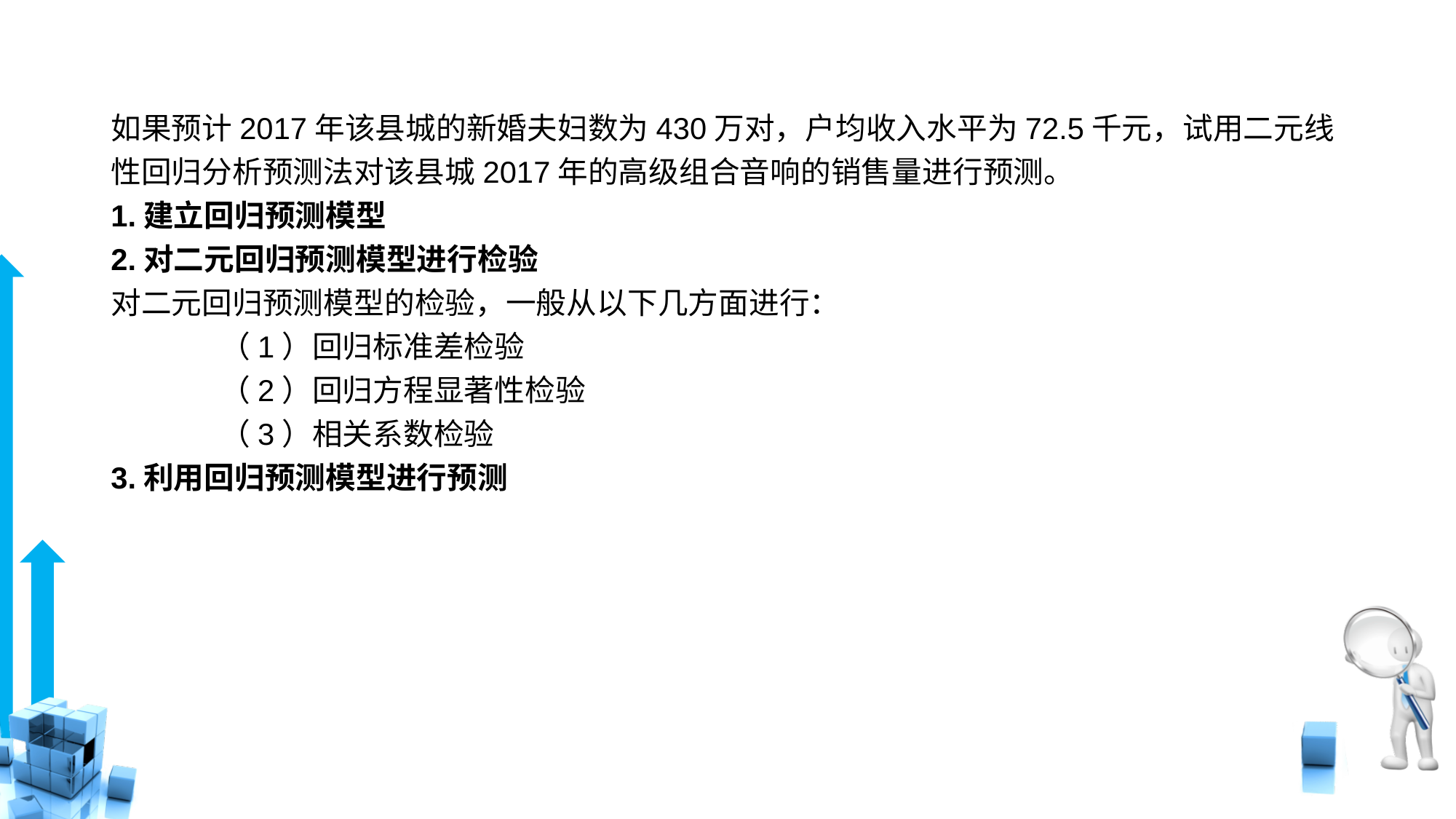

# 如果预计2017年该县城的新婚夫妇数为430万对，户均收入水平为72.5千元，试用二元线性回归分析预测法对该县城2017年的高级组合音响的销售量进行预测。 1.建立回归预测模型 2.对二元回归预测模型进行检验 对二元回归预测模型的检验，一般从以下几方面进行： （1）回归标准差检验 （2）回归方程显著性检验 （3）相关系数检验 3.利用回归预测模型进行预测